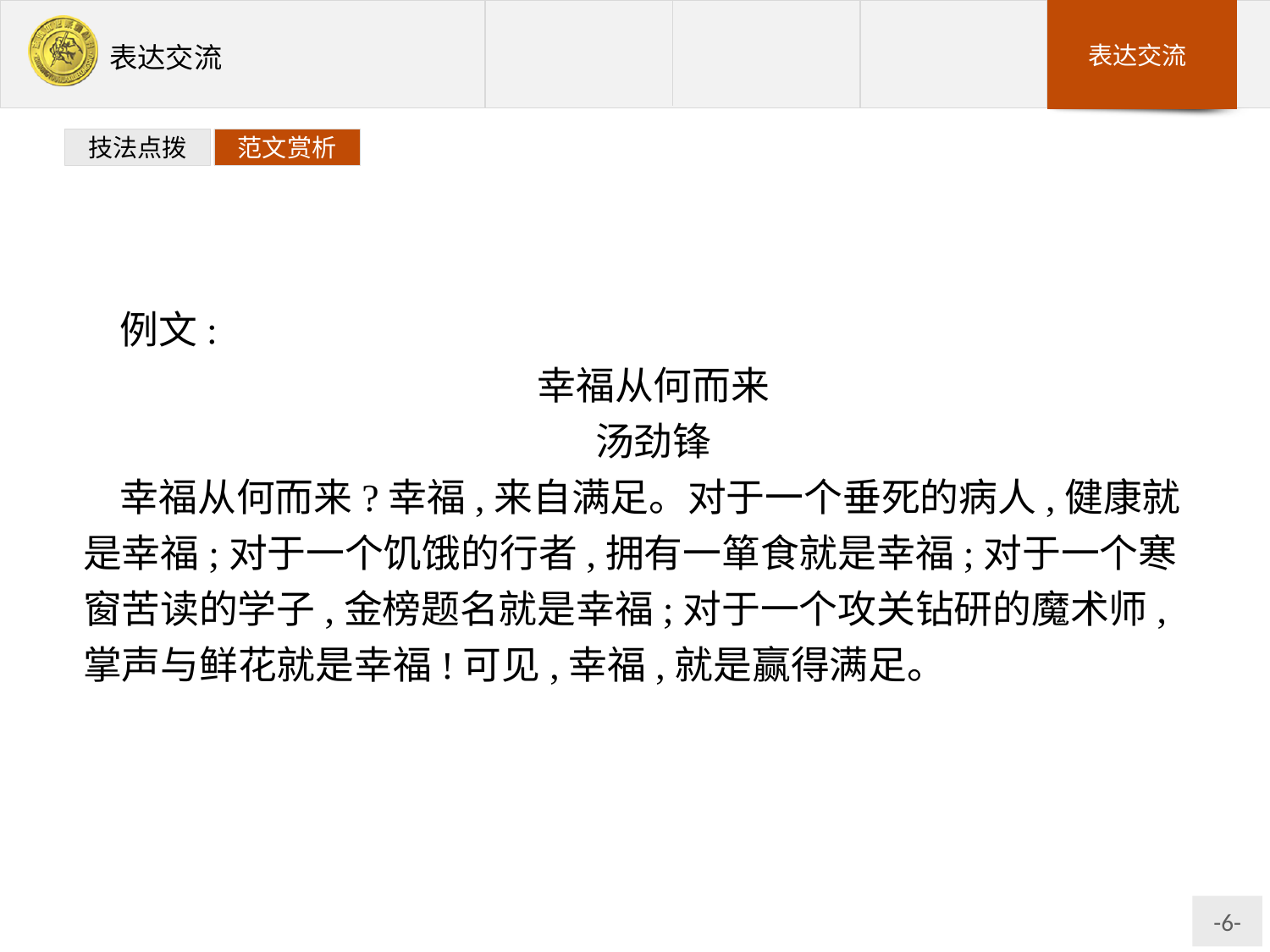

技法点拨
范文赏析
例文:
幸福从何而来
汤劲锋
幸福从何而来?幸福,来自满足。对于一个垂死的病人,健康就是幸福;对于一个饥饿的行者,拥有一箪食就是幸福;对于一个寒窗苦读的学子,金榜题名就是幸福;对于一个攻关钻研的魔术师,掌声与鲜花就是幸福!可见,幸福,就是赢得满足。